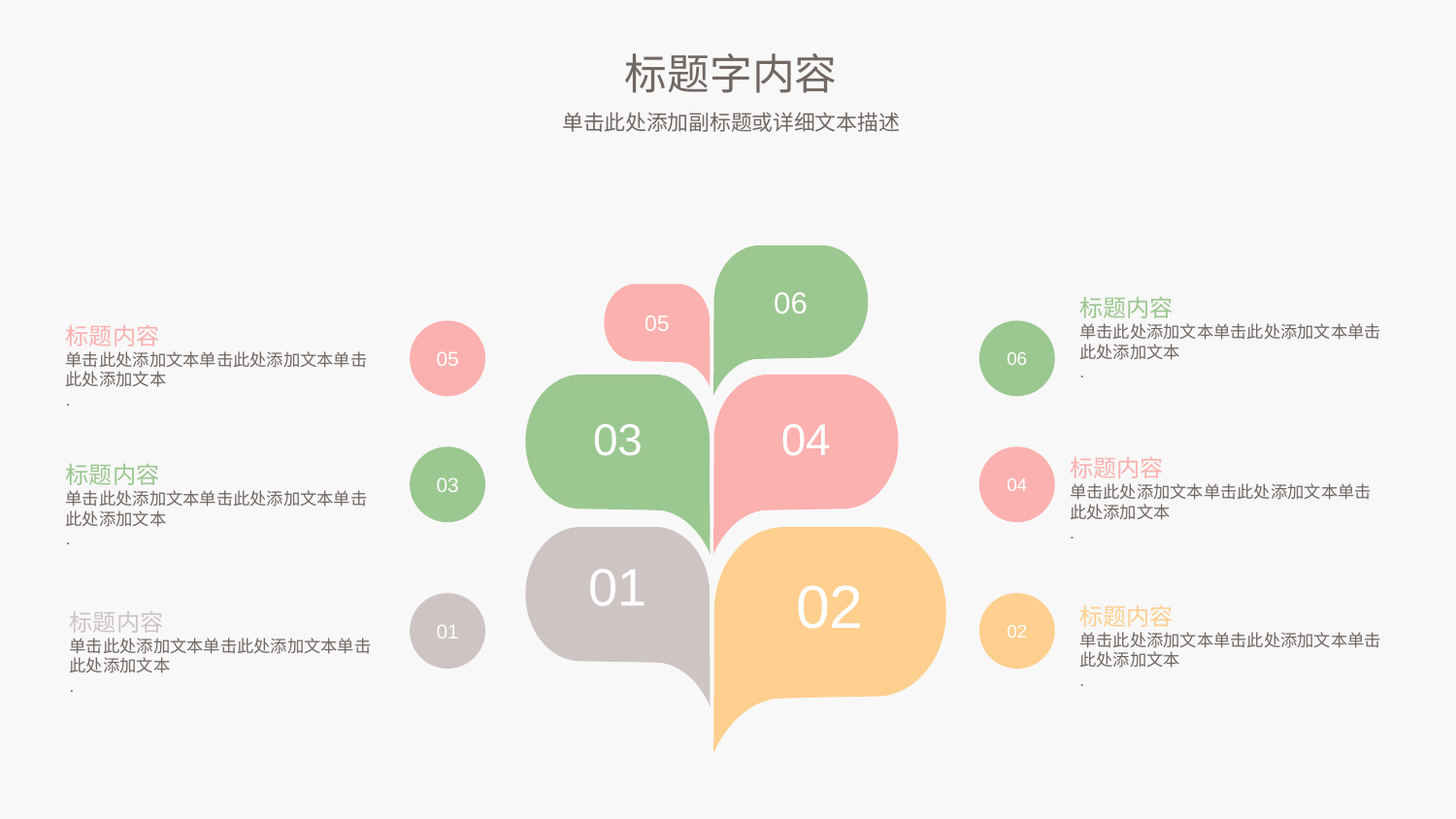

标题字内容
单击此处添加副标题或详细文本描述
06

标题内容
单击此处添加文本单击此处添加文本单击此处添加文本
.
05

标题内容
单击此处添加文本单击此处添加文本单击此处添加文本
.
05
06
03

04

标题内容
单击此处添加文本单击此处添加文本单击此处添加文本
.
04
标题内容
单击此处添加文本单击此处添加文本单击此处添加文本
.
03
01

02

标题内容
单击此处添加文本单击此处添加文本单击此处添加文本
.
标题内容
单击此处添加文本单击此处添加文本单击此处添加文本
.
01
02